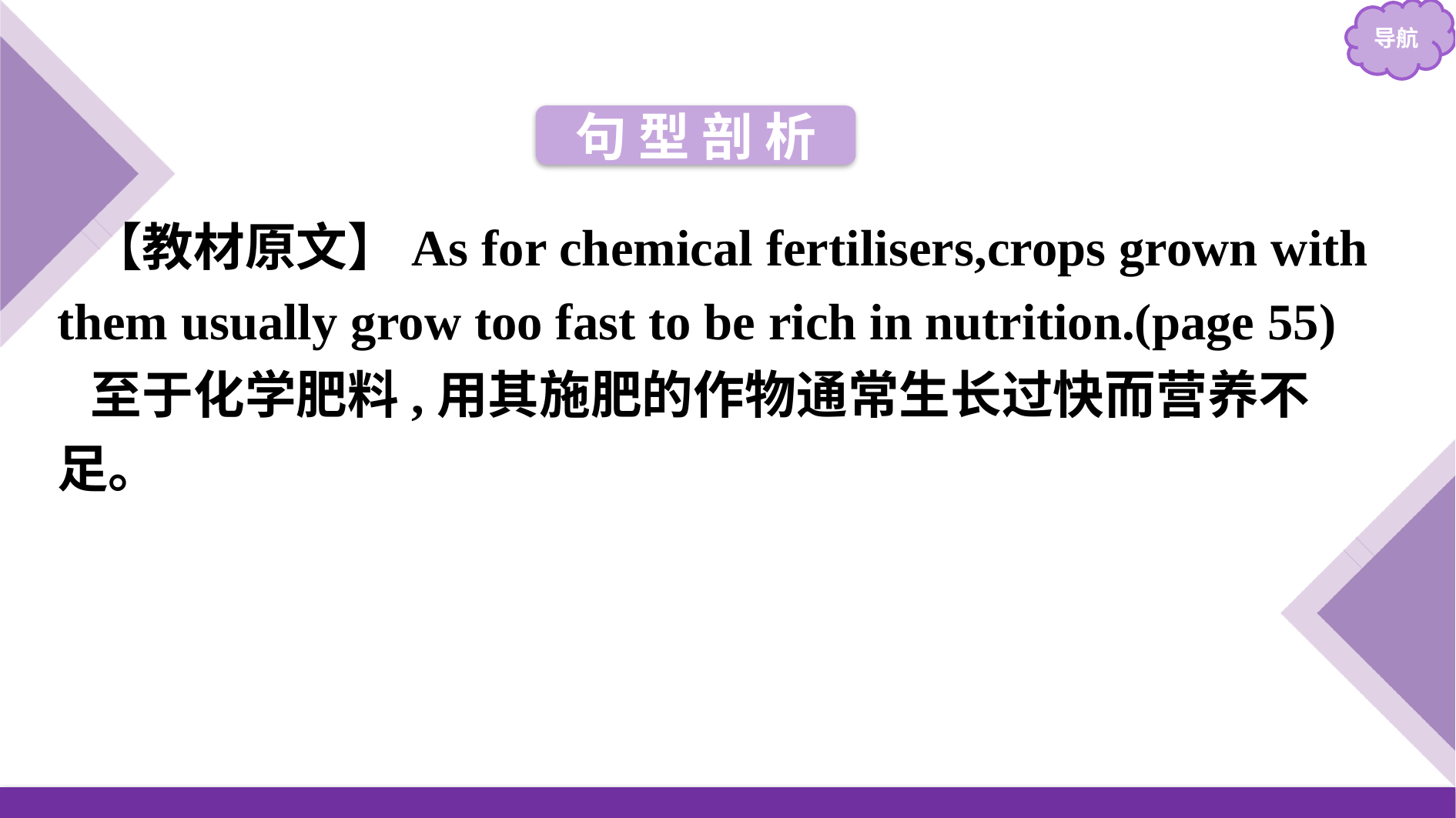

句 型 剖 析
【教材原文】As for chemical fertilisers,crops grown with them usually grow too fast to be rich in nutrition.(page 55)
至于化学肥料,用其施肥的作物通常生长过快而营养不足。